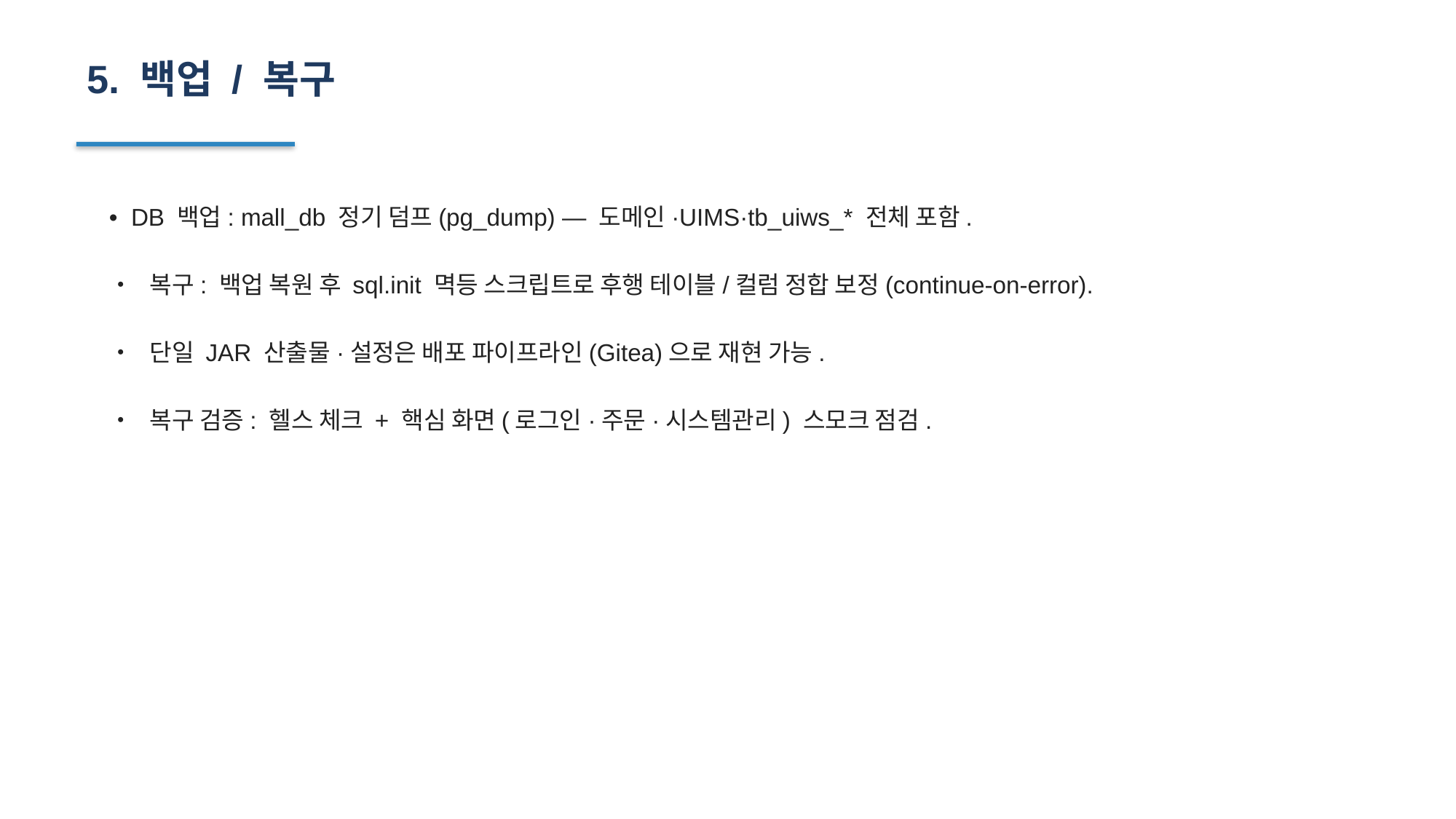

5. 백업 / 복구

•  DB 백업: mall_db 정기 덤프(pg_dump) — 도메인·UIMS·tb_uiws_* 전체 포함.
•  복구: 백업 복원 후 sql.init 멱등 스크립트로 후행 테이블/컬럼 정합 보정(continue-on-error).
•  단일 JAR 산출물·설정은 배포 파이프라인(Gitea)으로 재현 가능.
•  복구 검증: 헬스 체크 + 핵심 화면(로그인·주문·시스템관리) 스모크 점검.